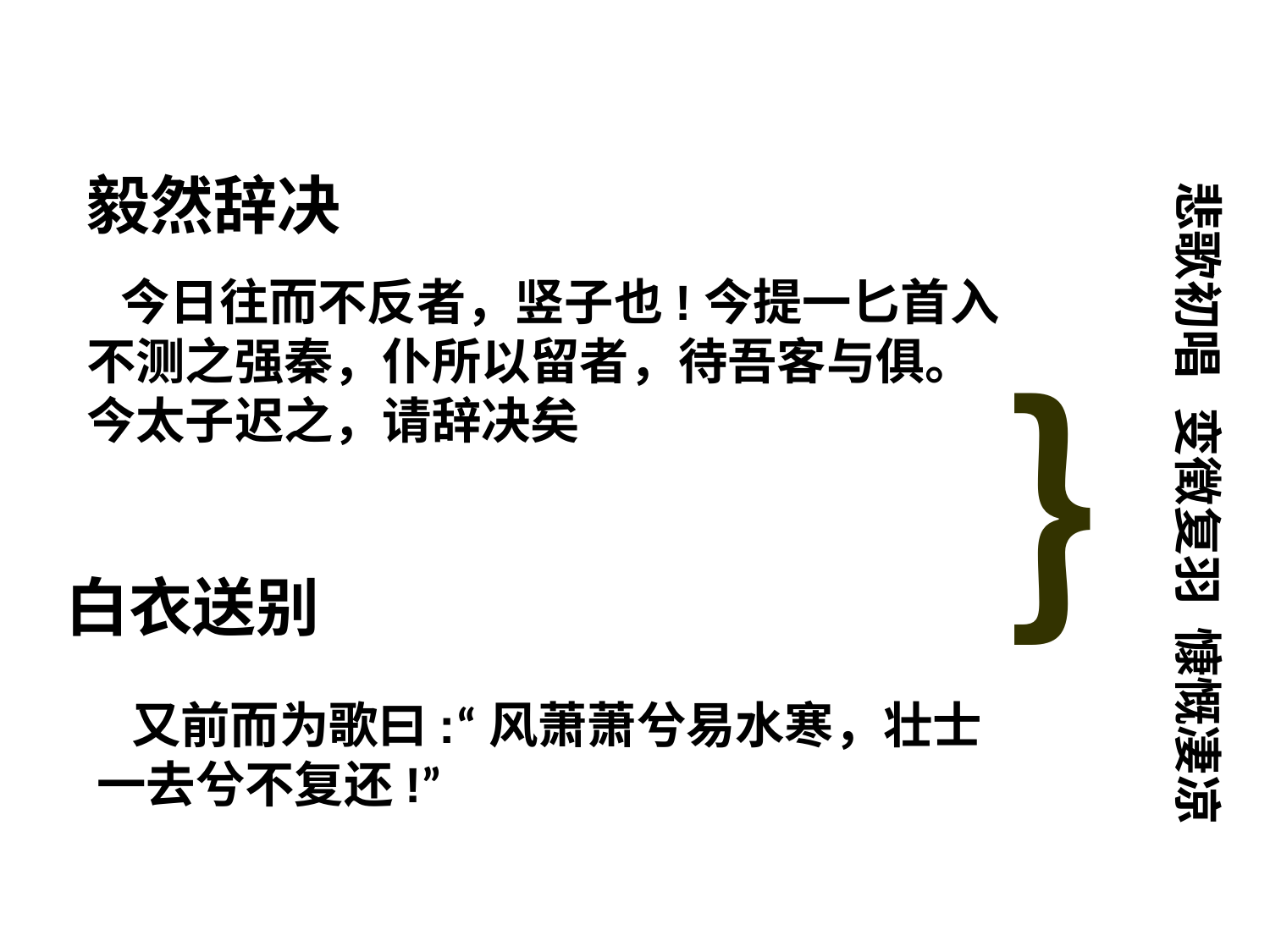

毅然辞决
悲歌初唱    变徵复羽  慷慨凄凉
  今日往而不反者，竖子也!今提一匕首入不测之强秦，仆所以留者，待吾客与俱。今太子迟之，请辞决矣
｝
白衣送别
  又前而为歌曰:“风萧萧兮易水寒，壮士一去兮不复还!”